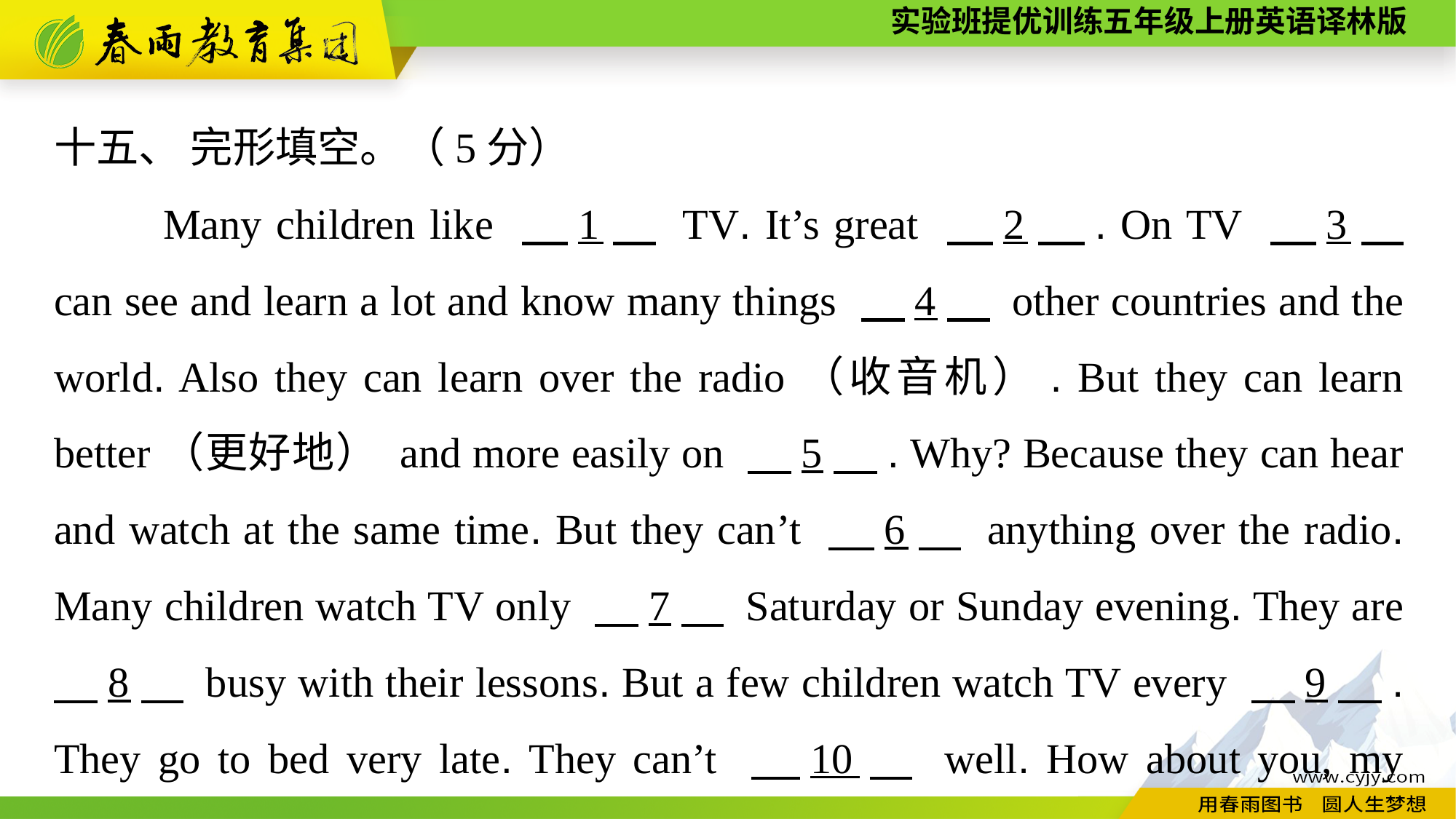

十五、 完形填空。（5分）
	Many children like 　1　 TV. It’s great 　2　. On TV 　3　 can see and learn a lot and know many things 　4　 other countries and the world. Also they can learn over the radio（收音机）. But they can learn better（更好地） and more easily on 　5　. Why? Because they can hear and watch at the same time. But they can’t 　6　 anything over the radio. Many children watch TV only 　7　 Saturday or Sunday evening. They are 　8　 busy with their lessons. But a few children watch TV every 　9　. They go to bed very late. They can’t 　10　 well. How about you, my friend?